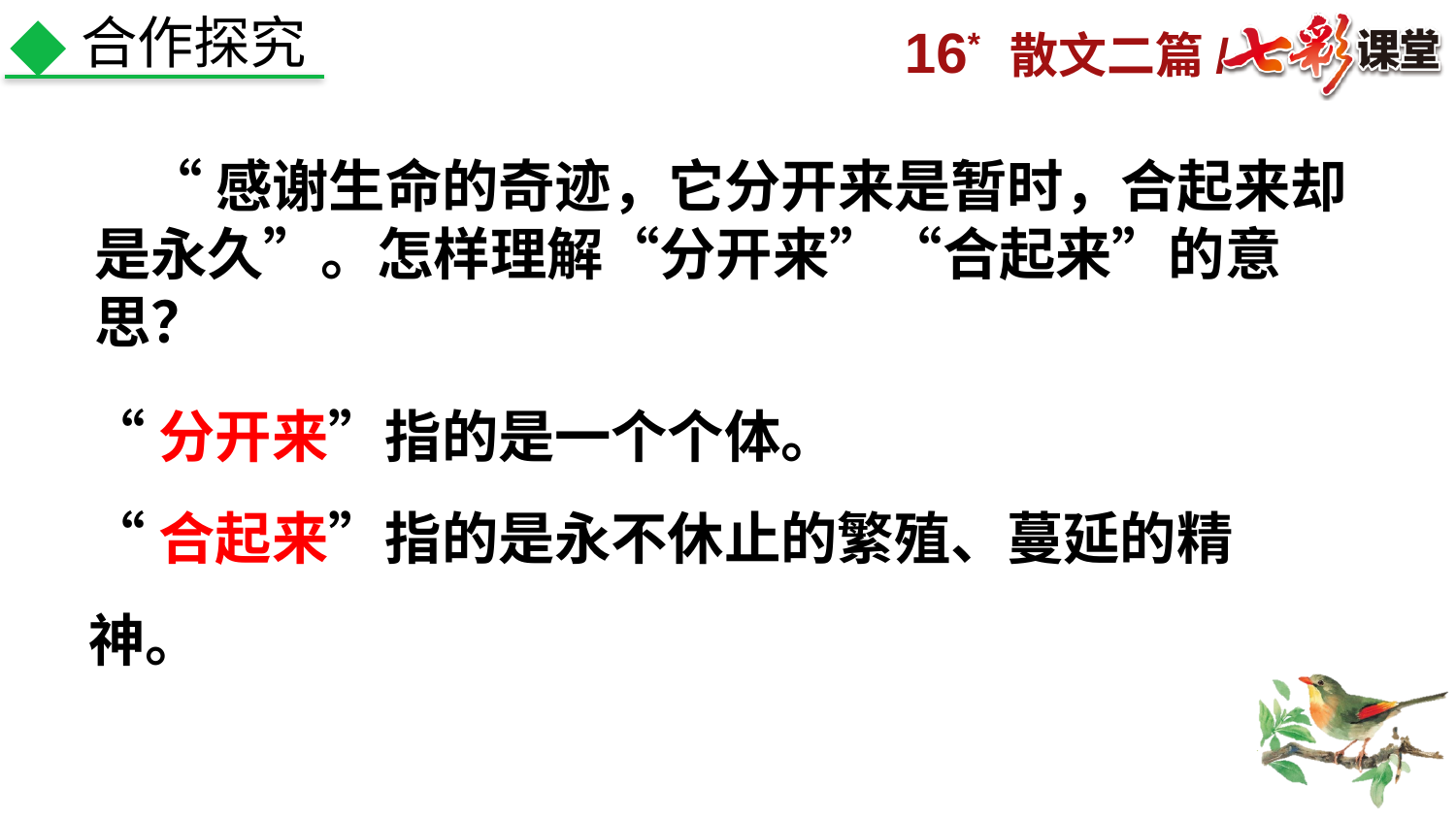

合作探究

    “感谢生命的奇迹，它分开来是暂时，合起来却是永久”。怎样理解“分开来”“合起来”的意思？
“分开来”指的是一个个体。
“合起来”指的是永不休止的繁殖、蔓延的精神。